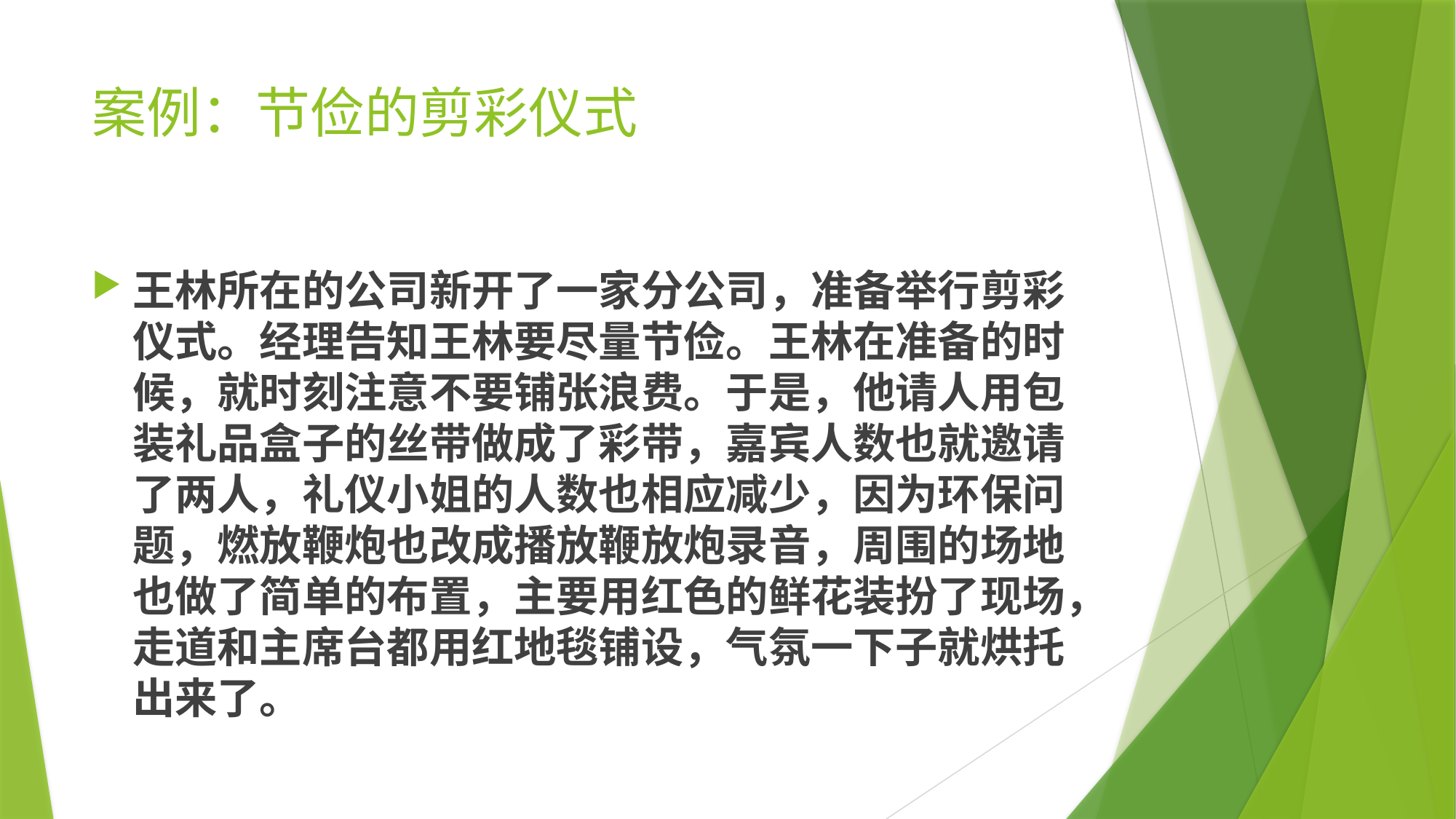

# 案例：节俭的剪彩仪式
王林所在的公司新开了一家分公司，准备举行剪彩仪式。经理告知王林要尽量节俭。王林在准备的时候，就时刻注意不要铺张浪费。于是，他请人用包装礼品盒子的丝带做成了彩带，嘉宾人数也就邀请了两人，礼仪小姐的人数也相应减少，因为环保问题，燃放鞭炮也改成播放鞭放炮录音，周围的场地也做了简单的布置，主要用红色的鲜花装扮了现场，走道和主席台都用红地毯铺设，气氛一下子就烘托出来了。